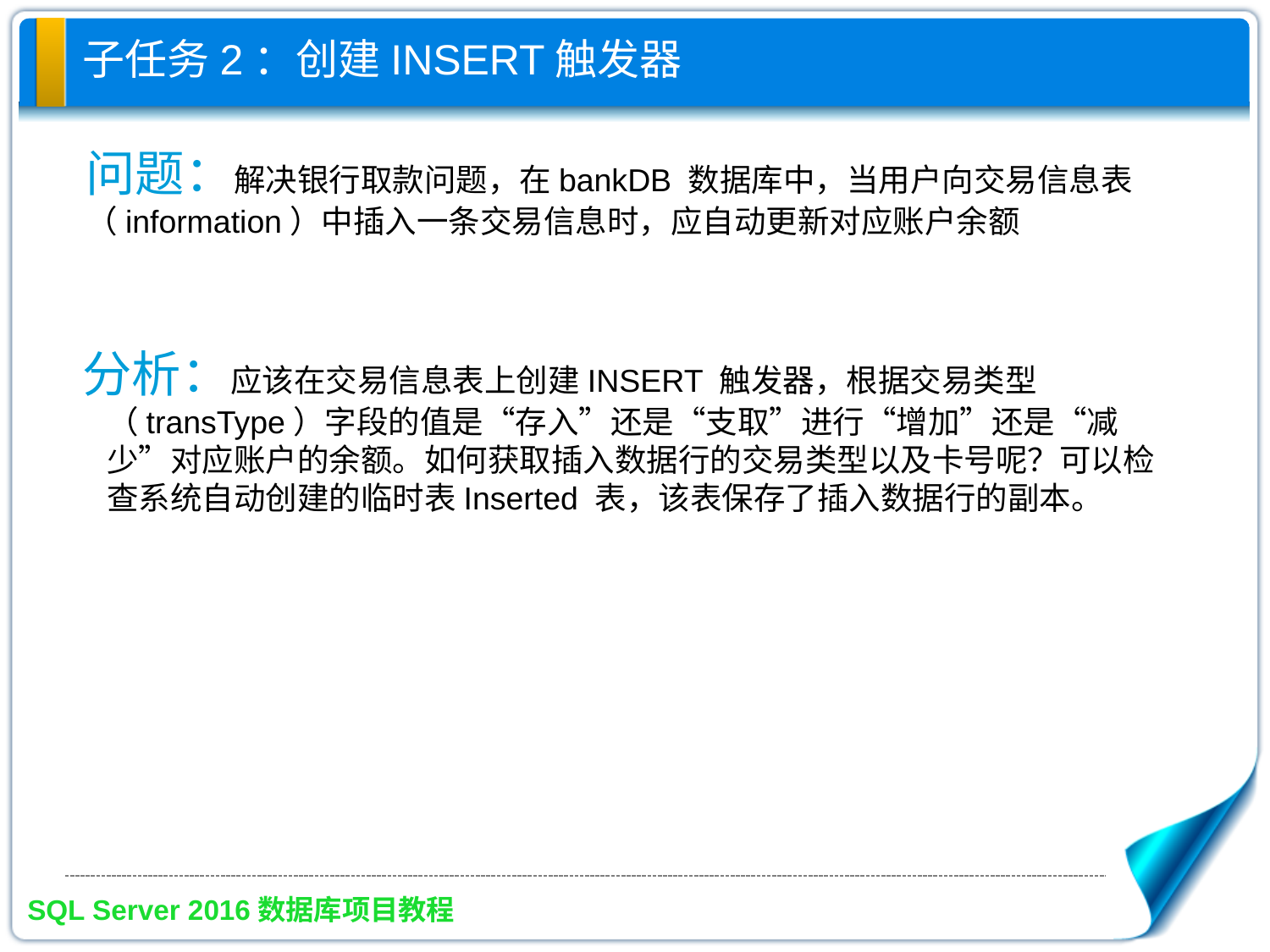

子任务2：创建INSERT触发器
问题：解决银行取款问题，在bankDB 数据库中，当用户向交易信息表（information）中插入一条交易信息时，应自动更新对应账户余额

分析：应该在交易信息表上创建INSERT 触发器，根据交易类型（transType）字段的值是“存入”还是“支取”进行“增加”还是“减少”对应账户的余额。如何获取插入数据行的交易类型以及卡号呢？可以检查系统自动创建的临时表Inserted 表，该表保存了插入数据行的副本。